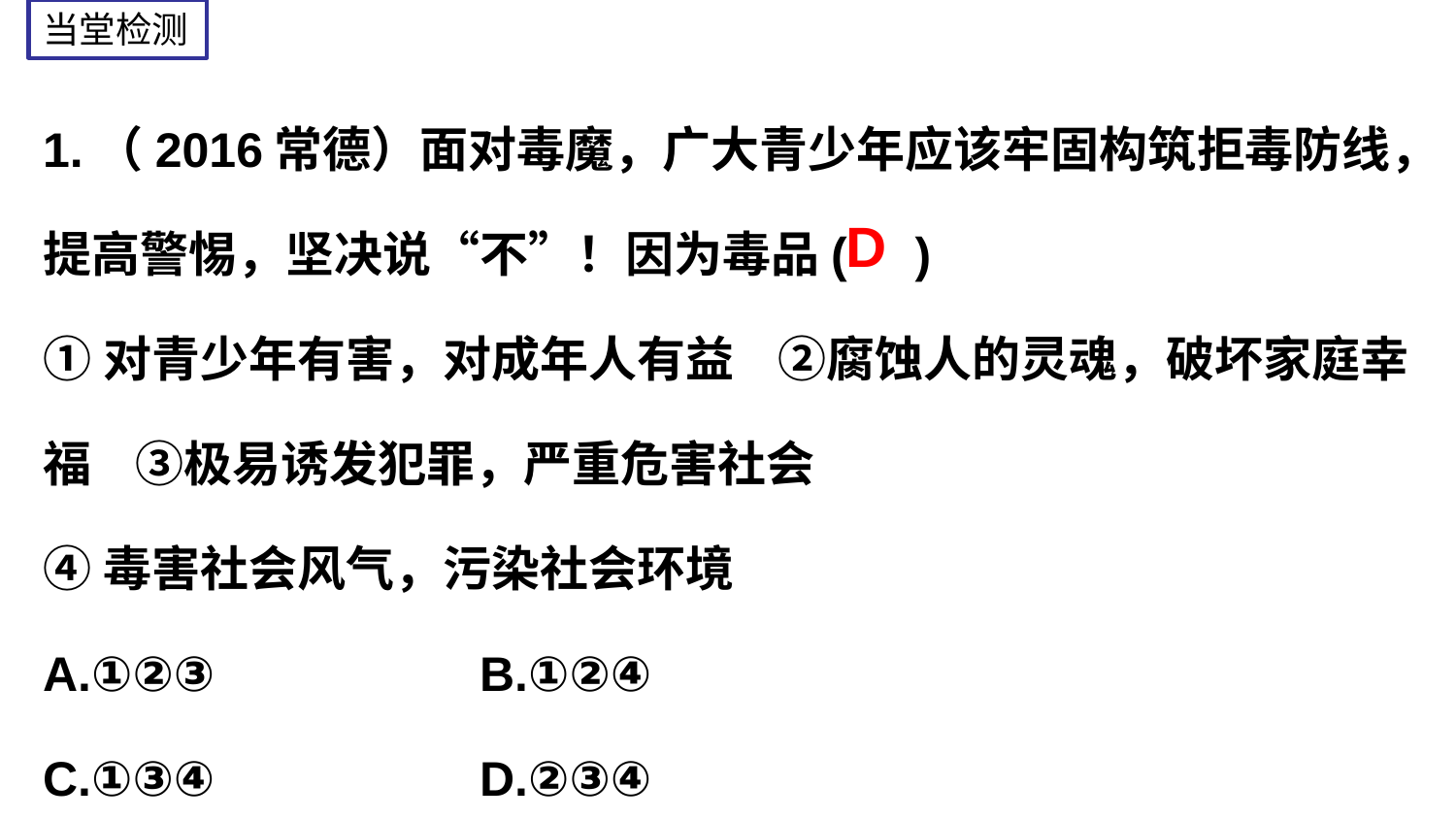

当堂检测
1.（2016常德）面对毒魔，广大青少年应该牢固构筑拒毒防线，提高警惕，坚决说“不”！因为毒品(     )
①对青少年有害，对成年人有益    ②腐蚀人的灵魂，破坏家庭幸福    ③极易诱发犯罪，严重危害社会
④毒害社会风气，污染社会环境
A.①②③     		B.①②④
C.①③④     		D.②③④

D